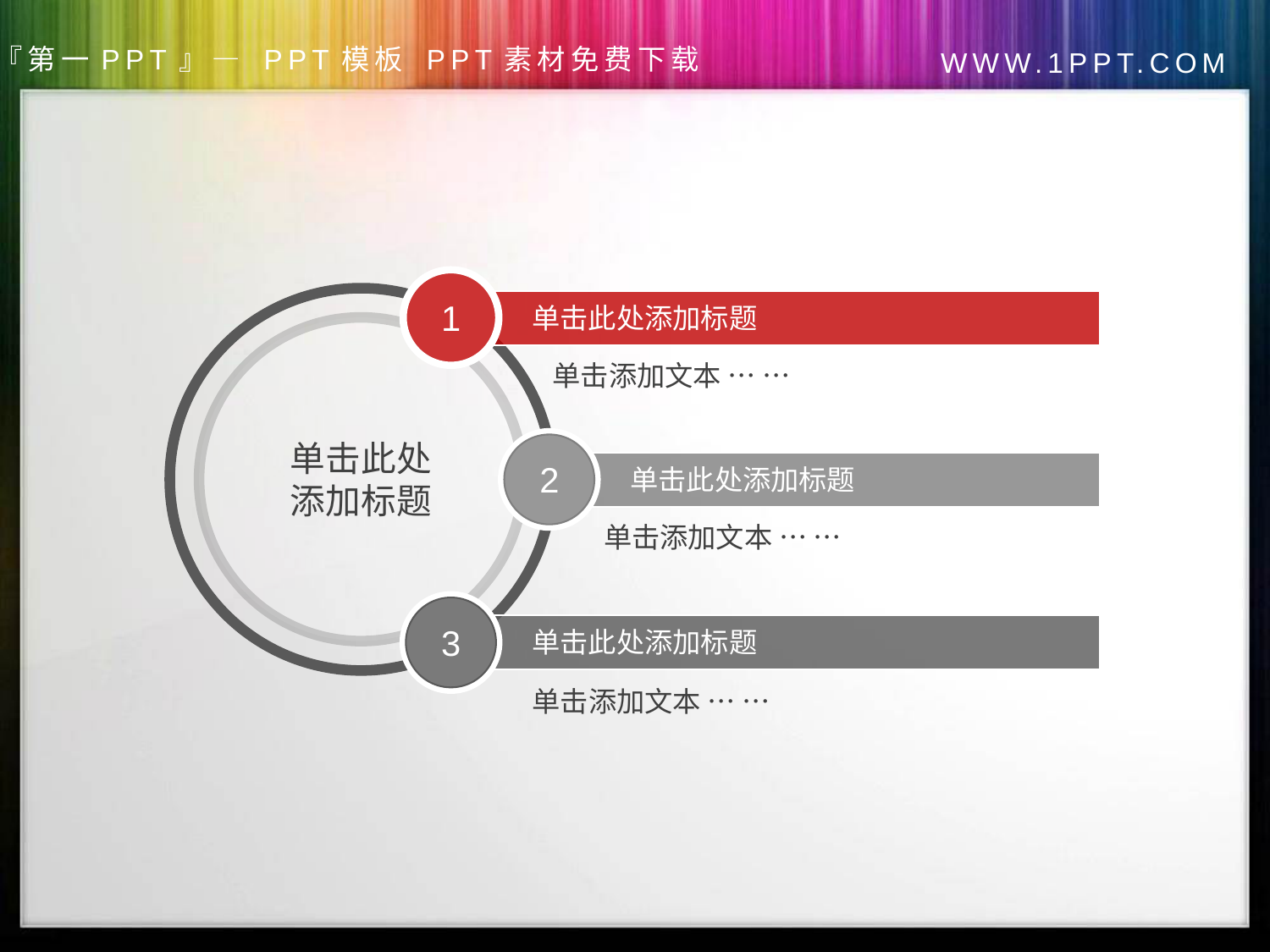

1

单击此处添加标题

单击此处添加标题
单击添加文本 … …

2

单击此处添加标题
单击添加文本 … …

3

单击此处添加标题
单击添加文本 … …
第一PPT模板网-PPT素材下载
www.1ppt.com/sucai